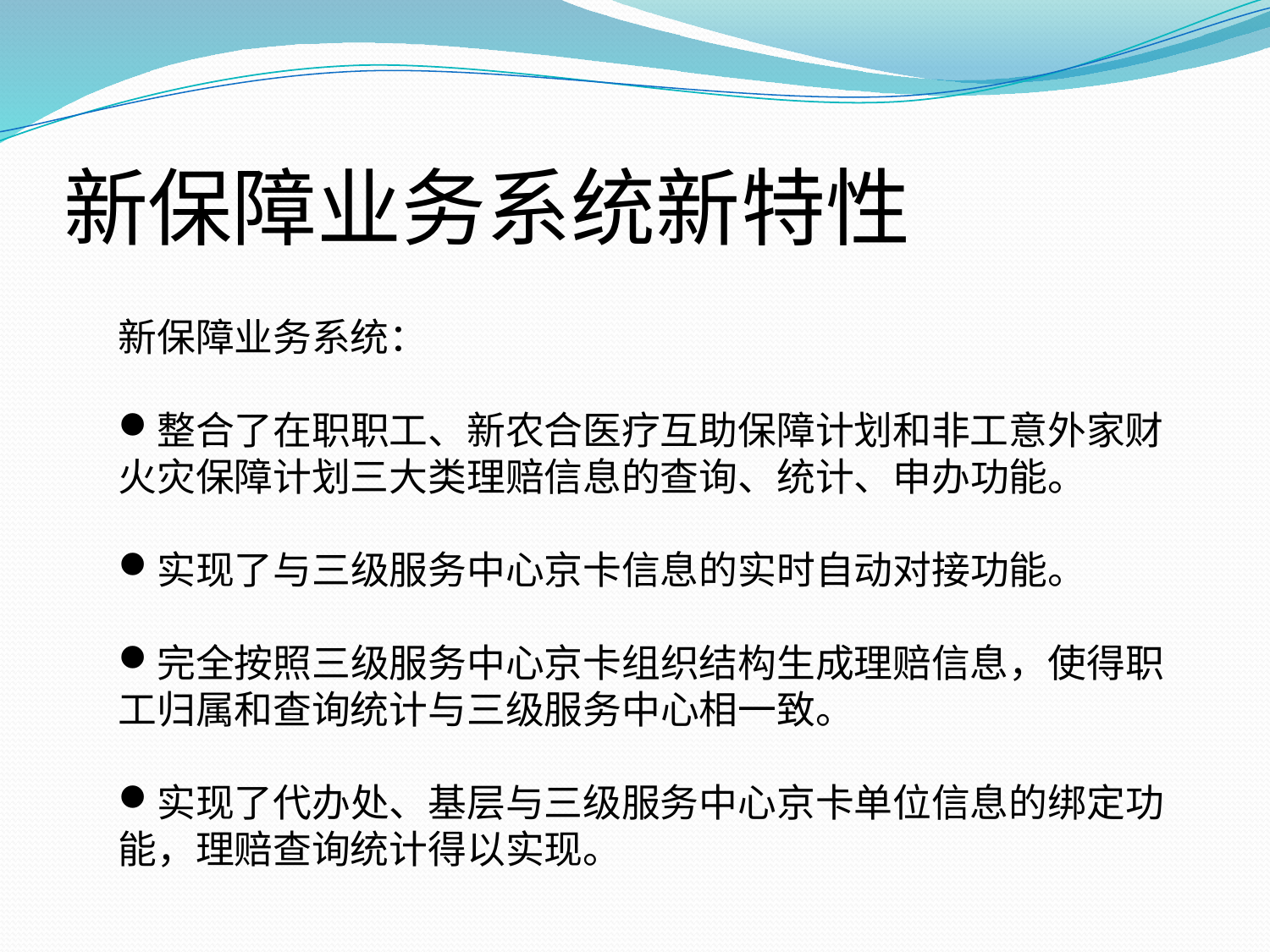

# 新保障业务系统新特性
新保障业务系统：

整合了在职职工、新农合医疗互助保障计划和非工意外家财火灾保障计划三大类理赔信息的查询、统计、申办功能。

实现了与三级服务中心京卡信息的实时自动对接功能。

完全按照三级服务中心京卡组织结构生成理赔信息，使得职工归属和查询统计与三级服务中心相一致。

实现了代办处、基层与三级服务中心京卡单位信息的绑定功能，理赔查询统计得以实现。